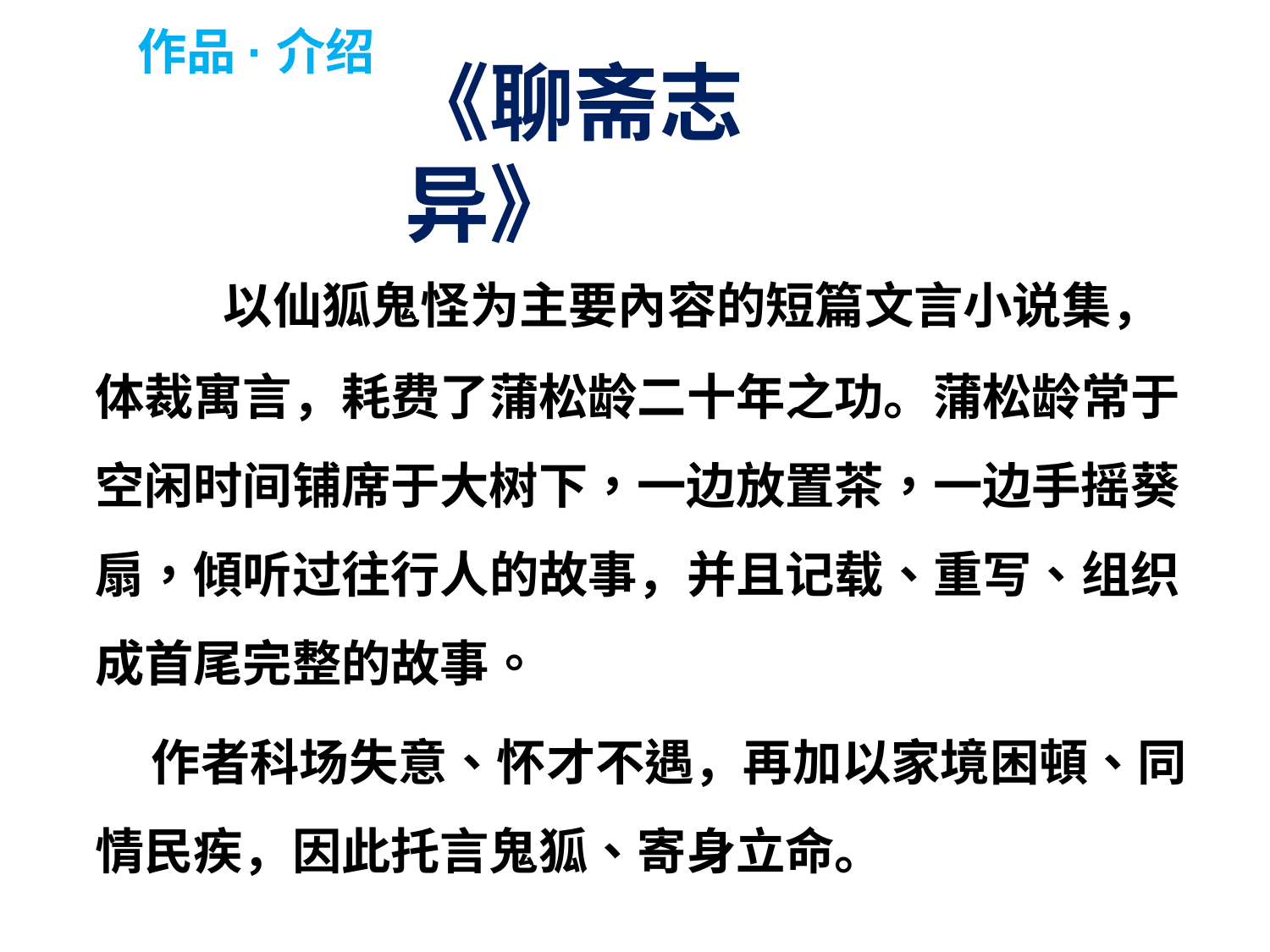

作品·介绍
《聊斋志异》
        以仙狐鬼怪为主要內容的短篇文言小说集，体裁寓言，耗费了蒲松龄二十年之功。蒲松龄常于空闲时间铺席于大树下，一边放置茶，一边手摇葵扇，傾听过往行人的故事，并且记载、重写、组织成首尾完整的故事。
    作者科场失意、怀才不遇，再加以家境困頓、同情民疾，因此托言鬼狐、寄身立命。